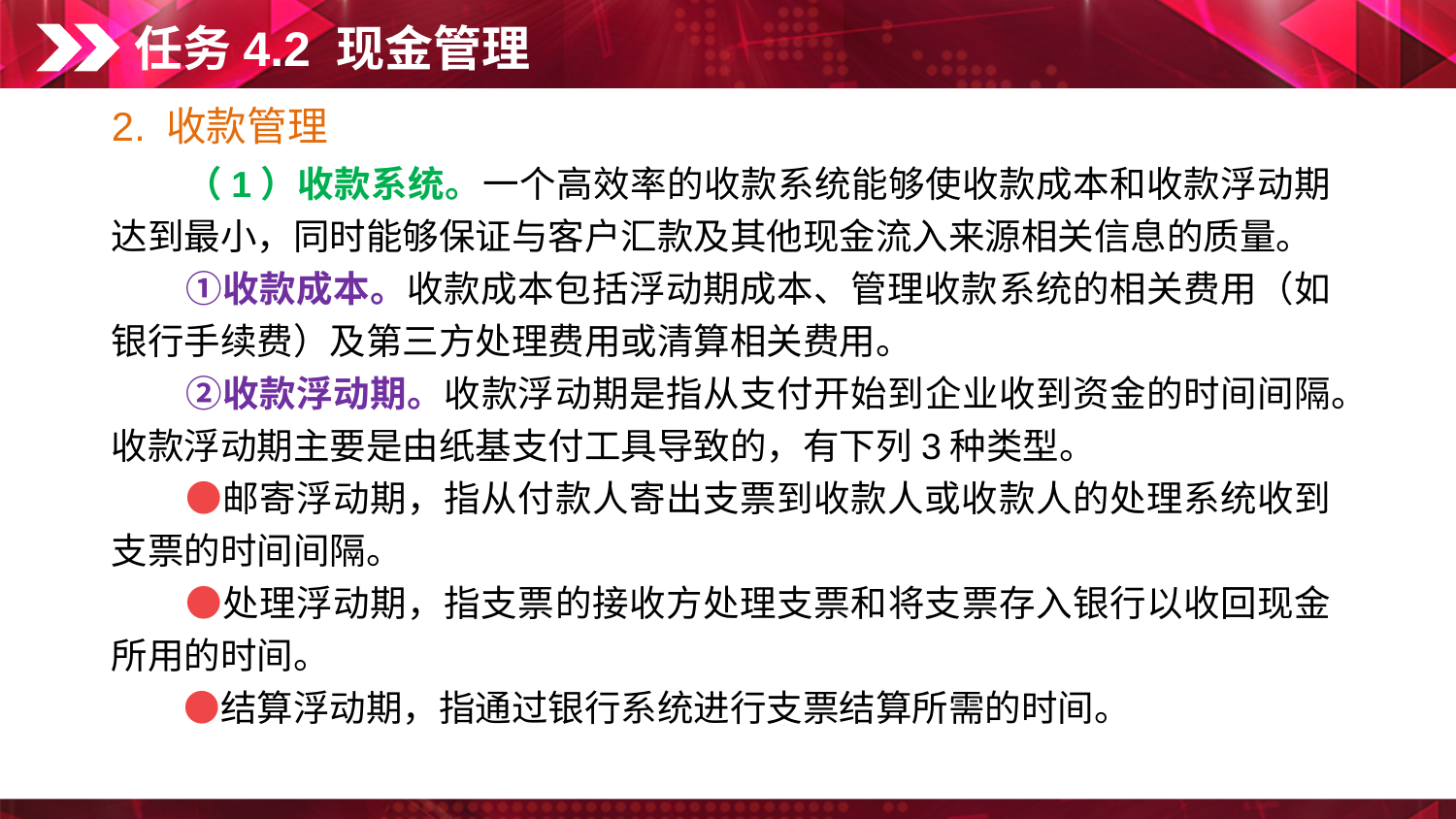

任务4.2 现金管理

2. 收款管理
　　（1）收款系统。一个高效率的收款系统能够使收款成本和收款浮动期达到最小，同时能够保证与客户汇款及其他现金流入来源相关信息的质量。
　　①收款成本。收款成本包括浮动期成本、管理收款系统的相关费用（如银行手续费）及第三方处理费用或清算相关费用。
　　②收款浮动期。收款浮动期是指从支付开始到企业收到资金的时间间隔。
收款浮动期主要是由纸基支付工具导致的，有下列3种类型。
　　●邮寄浮动期，指从付款人寄出支票到收款人或收款人的处理系统收到支票的时间间隔。
　　●处理浮动期，指支票的接收方处理支票和将支票存入银行以收回现金所用的时间。
　　●结算浮动期，指通过银行系统进行支票结算所需的时间。